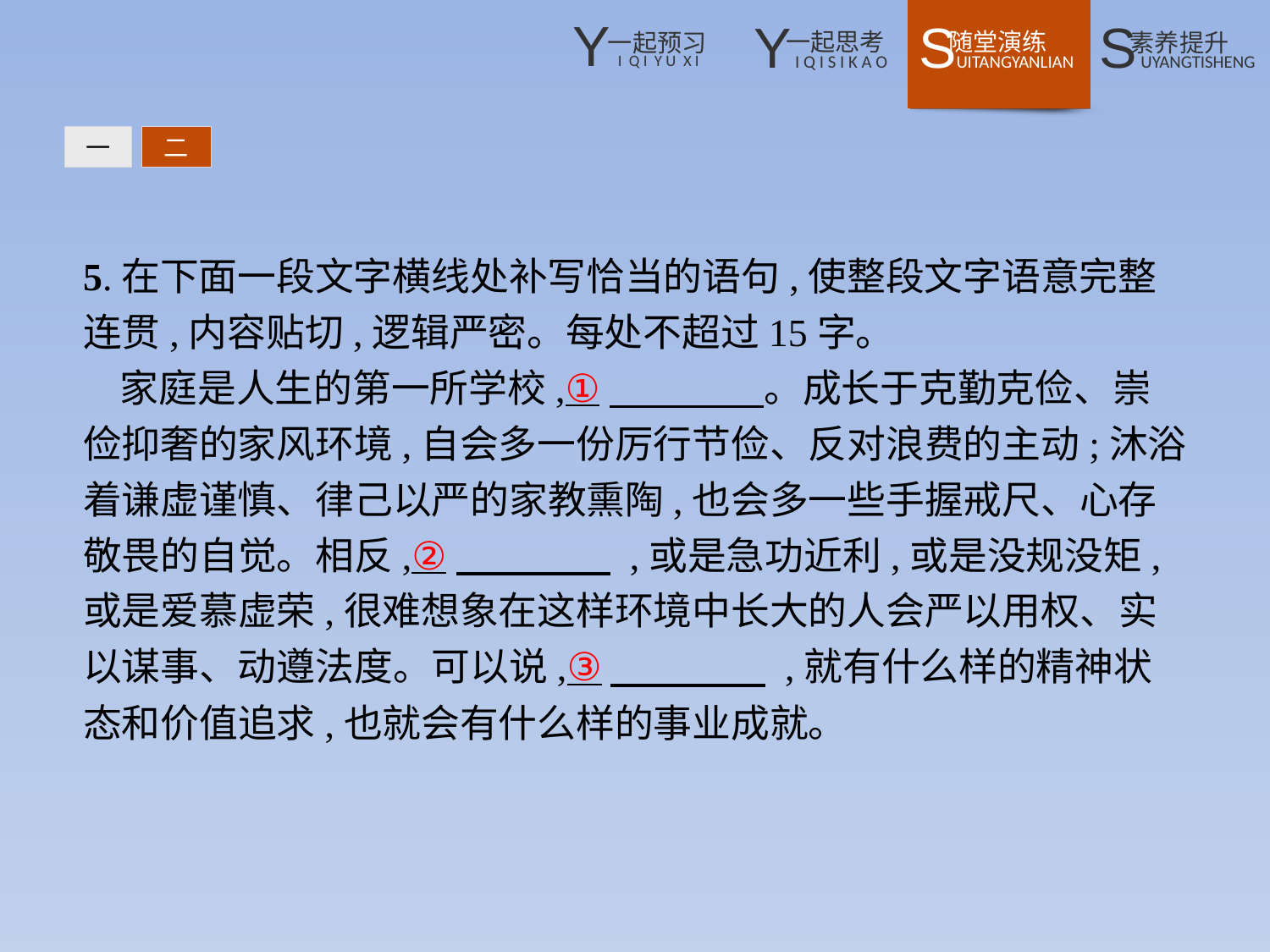

一
二
5.在下面一段文字横线处补写恰当的语句,使整段文字语意完整连贯,内容贴切,逻辑严密。每处不超过15字。
家庭是人生的第一所学校,①　　　　。成长于克勤克俭、崇俭抑奢的家风环境,自会多一份厉行节俭、反对浪费的主动;沐浴着谦虚谨慎、律己以严的家教熏陶,也会多一些手握戒尺、心存敬畏的自觉。相反,②　　　　 ,或是急功近利,或是没规没矩,或是爱慕虚荣,很难想象在这样环境中长大的人会严以用权、实以谋事、动遵法度。可以说,③　　　　 ,就有什么样的精神状态和价值追求,也就会有什么样的事业成就。